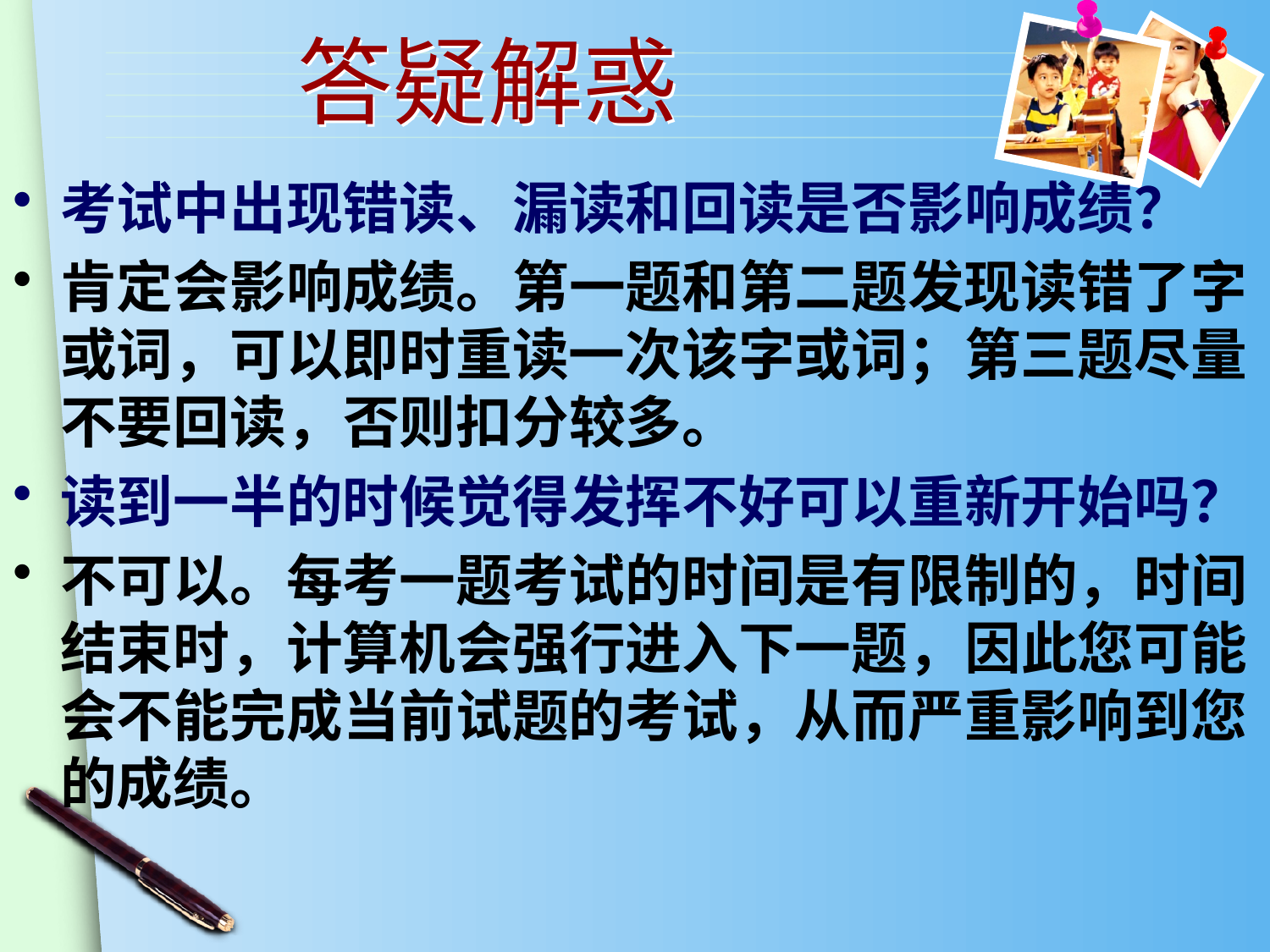

# 答疑解惑
考试中出现错读、漏读和回读是否影响成绩？
肯定会影响成绩。第一题和第二题发现读错了字或词，可以即时重读一次该字或词；第三题尽量不要回读，否则扣分较多。
读到一半的时候觉得发挥不好可以重新开始吗？
不可以。每考一题考试的时间是有限制的，时间结束时，计算机会强行进入下一题，因此您可能会不能完成当前试题的考试，从而严重影响到您的成绩。